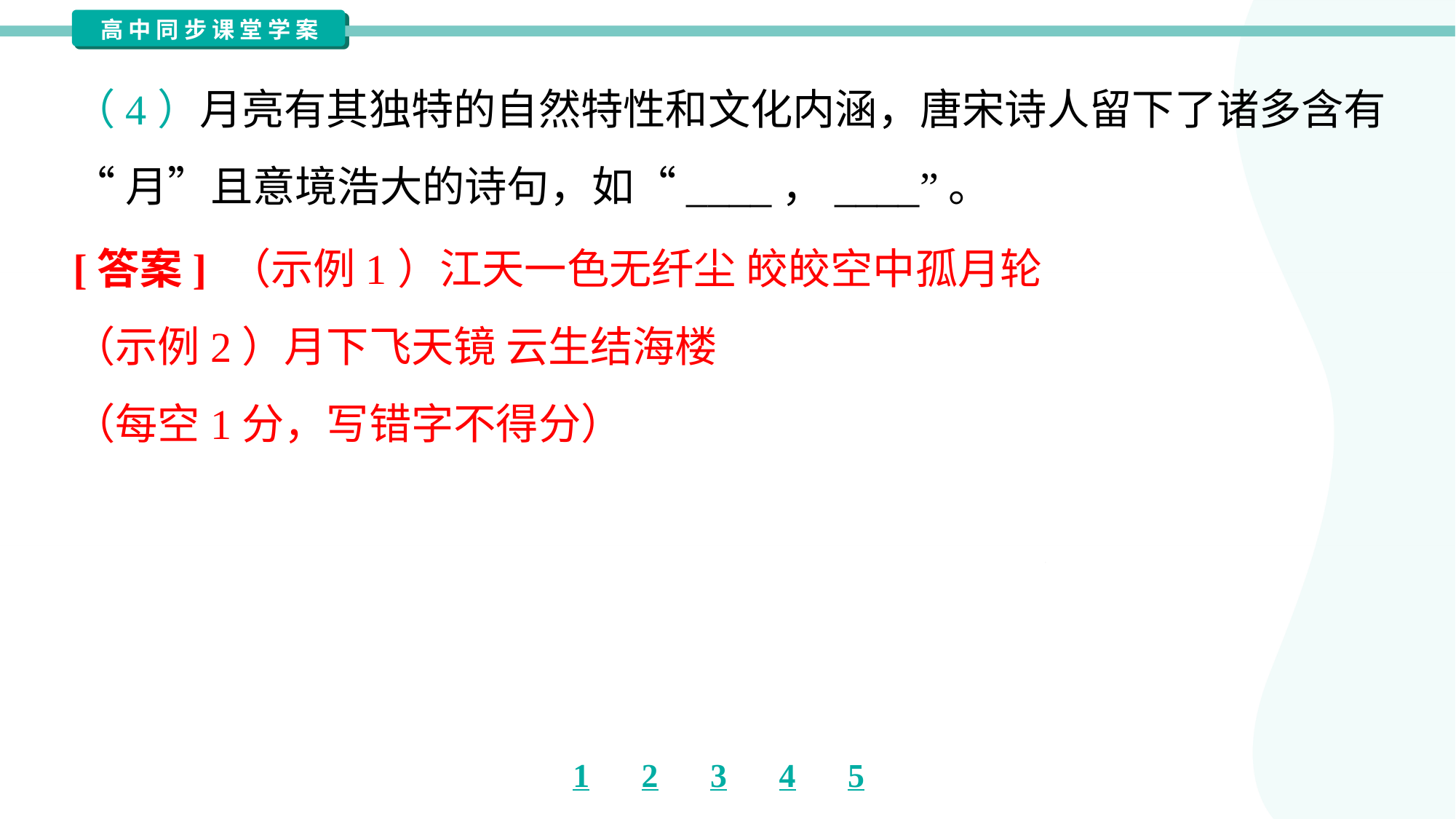

（4）月亮有其独特的自然特性和文化内涵，唐宋诗人留下了诸多含有
“月”且意境浩大的诗句，如“____，____”。
[答案] （示例1）江天一色无纤尘 皎皎空中孤月轮
（示例2）月下飞天镜 云生结海楼
（每空1分，写错字不得分）